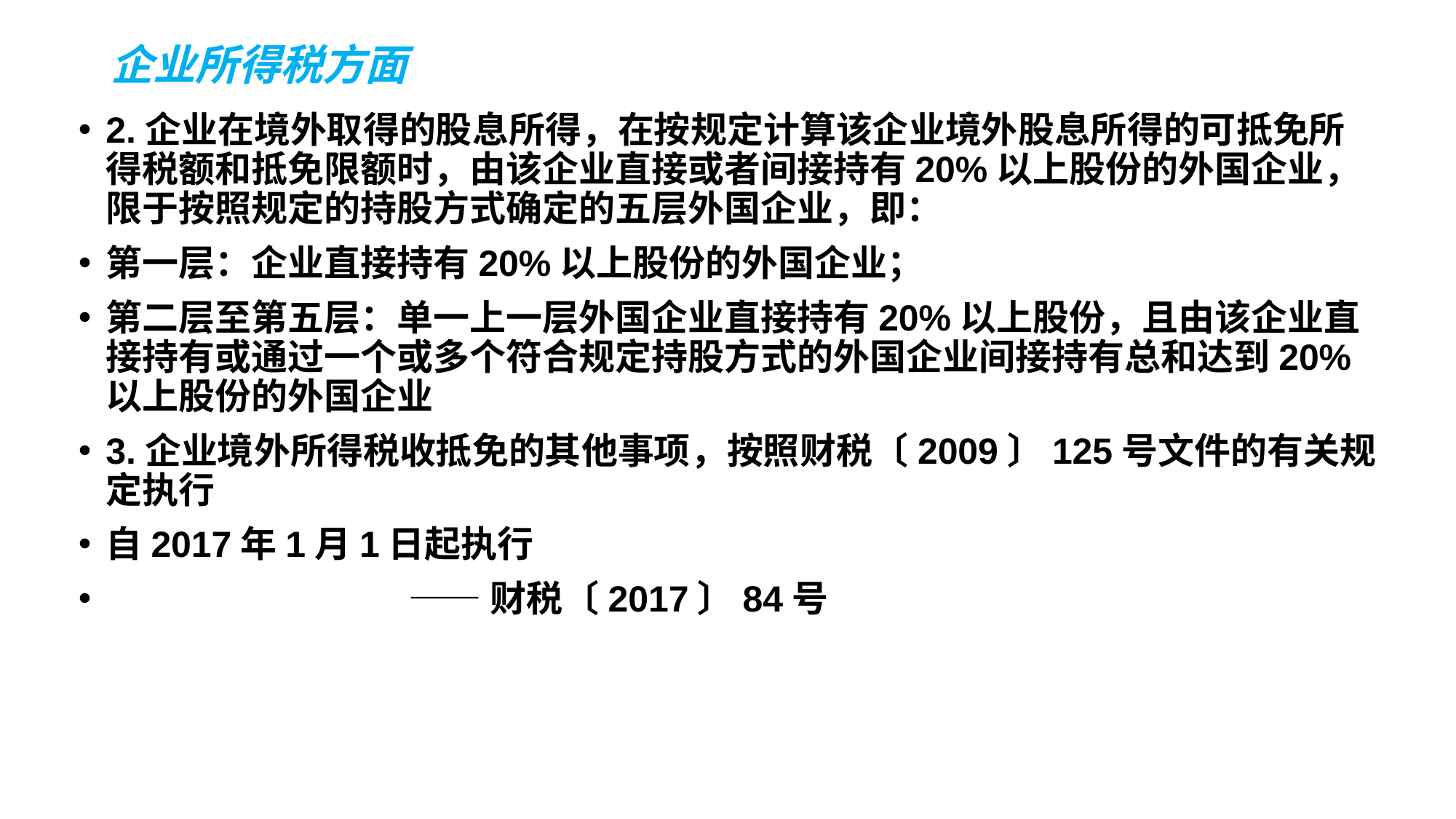

# 企业所得税方面
2.企业在境外取得的股息所得，在按规定计算该企业境外股息所得的可抵免所得税额和抵免限额时，由该企业直接或者间接持有20%以上股份的外国企业，限于按照规定的持股方式确定的五层外国企业，即：
第一层：企业直接持有20%以上股份的外国企业；
第二层至第五层：单一上一层外国企业直接持有20%以上股份，且由该企业直接持有或通过一个或多个符合规定持股方式的外国企业间接持有总和达到20%以上股份的外国企业
3.企业境外所得税收抵免的其他事项，按照财税〔2009〕125号文件的有关规定执行
自2017年1月1日起执行
                                     ——财税〔2017〕84号